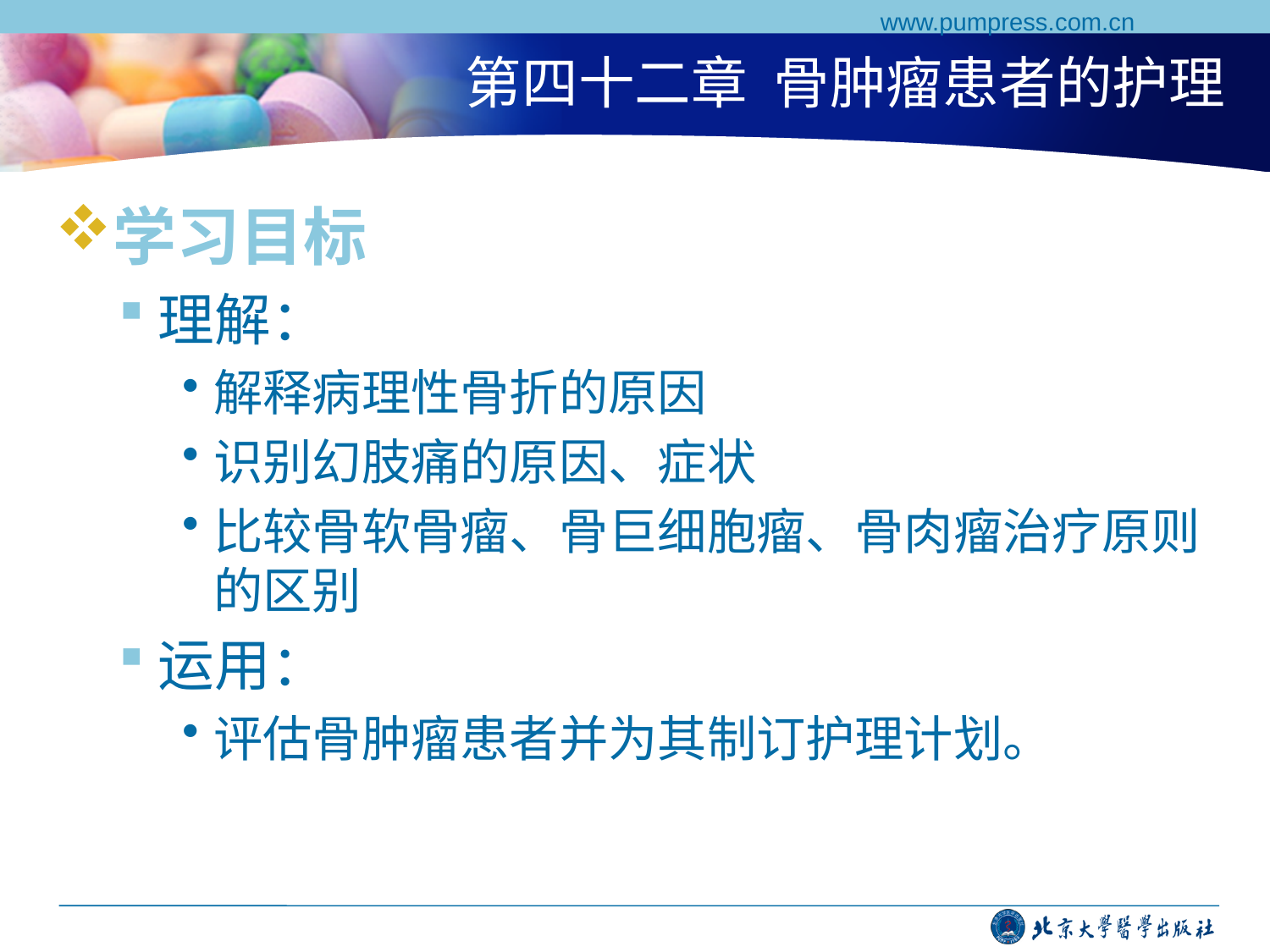

www.pumpress.com.cn
# 第四十二章  骨肿瘤患者的护理
学习目标
理解：
解释病理性骨折的原因
识别幻肢痛的原因、症状
比较骨软骨瘤、骨巨细胞瘤、骨肉瘤治疗原则的区别
运用：
评估骨肿瘤患者并为其制订护理计划。